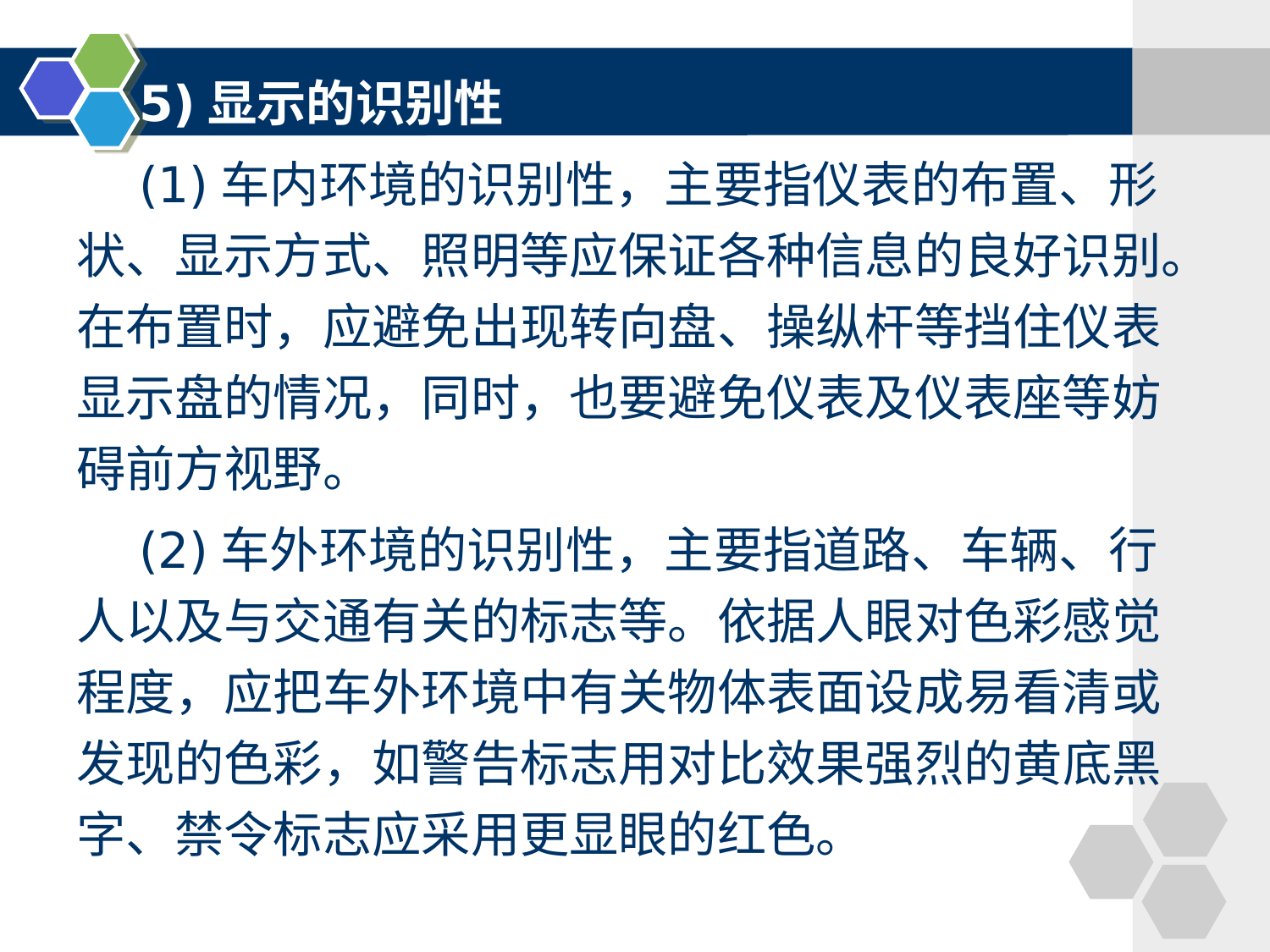

5)显示的识别性
(1)车内环境的识别性，主要指仪表的布置、形状、显示方式、照明等应保证各种信息的良好识别。在布置时，应避免出现转向盘、操纵杆等挡住仪表显示盘的情况，同时，也要避免仪表及仪表座等妨碍前方视野。
(2)车外环境的识别性，主要指道路、车辆、行人以及与交通有关的标志等。依据人眼对色彩感觉程度，应把车外环境中有关物体表面设成易看清或发现的色彩，如警告标志用对比效果强烈的黄底黑字、禁令标志应采用更显眼的红色。